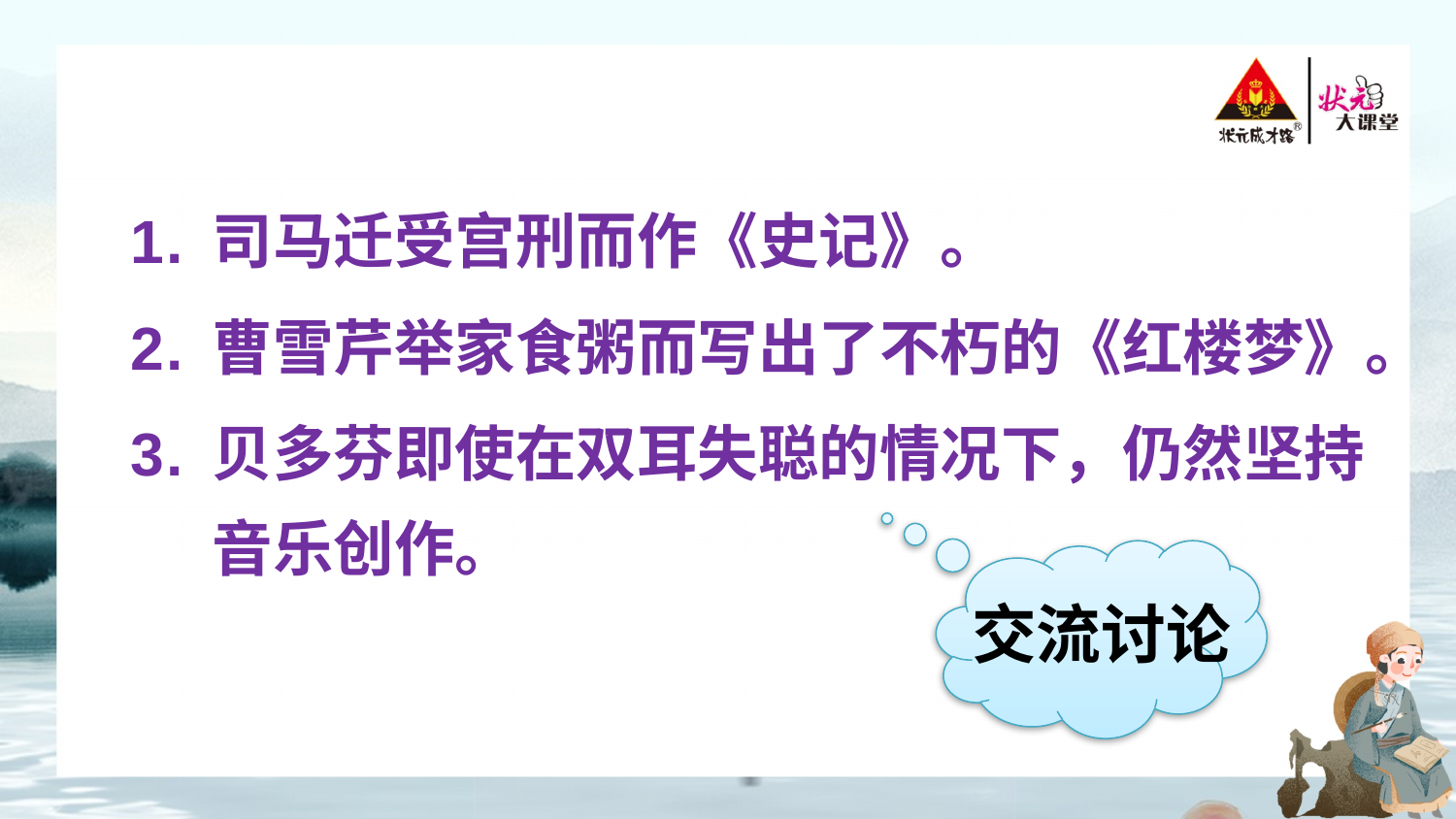

司马迁受宫刑而作《史记》。
曹雪芹举家食粥而写出了不朽的《红楼梦》。
贝多芬即使在双耳失聪的情况下，仍然坚持音乐创作。

交流讨论